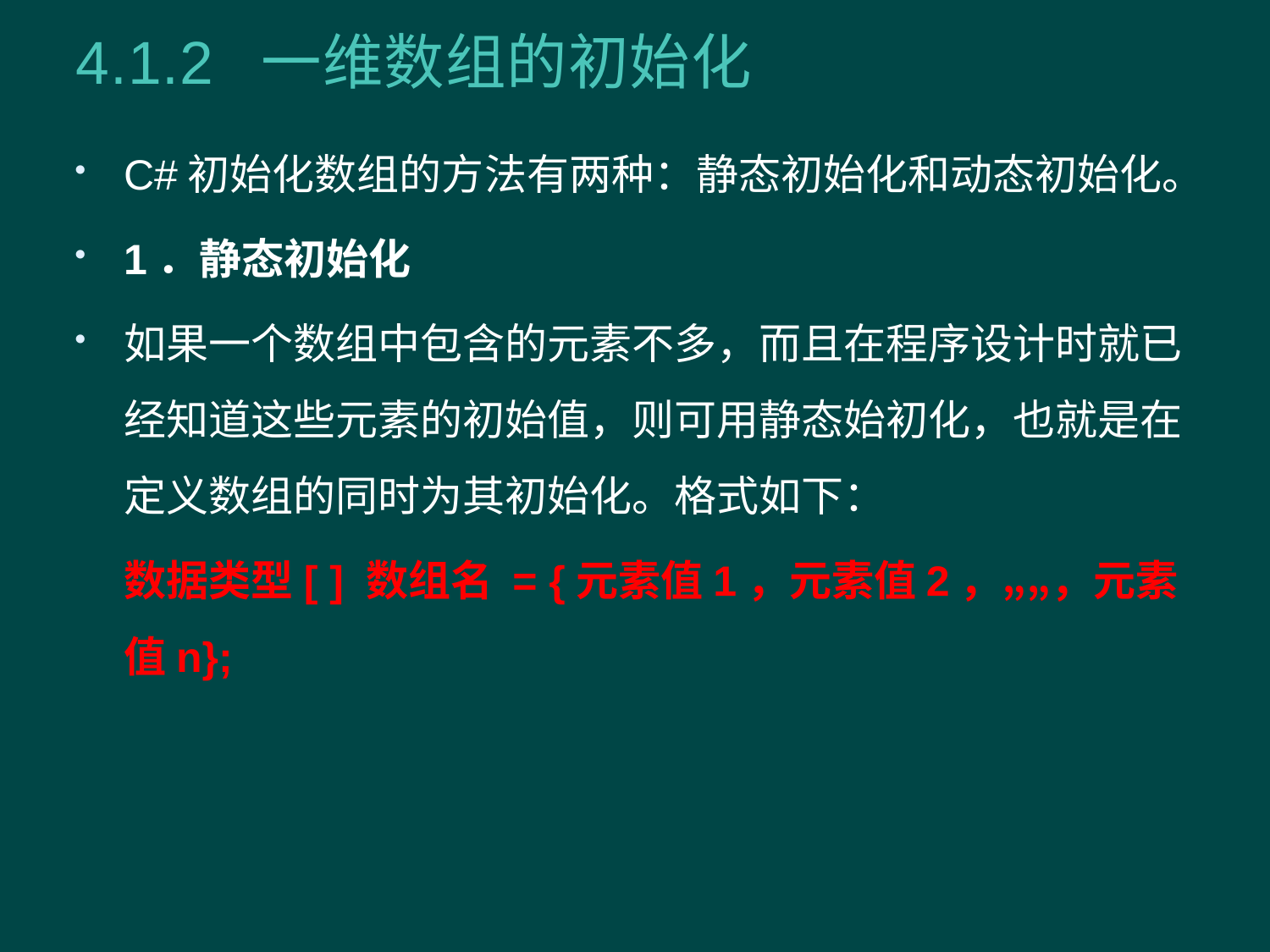

# 4.1.2  一维数组的初始化
C#初始化数组的方法有两种：静态初始化和动态初始化。
1．静态初始化
如果一个数组中包含的元素不多，而且在程序设计时就已经知道这些元素的初始值，则可用静态始初化，也就是在定义数组的同时为其初始化。格式如下：
    数据类型[ ] 数组名 = {元素值1，元素值2，„„，元素值n};